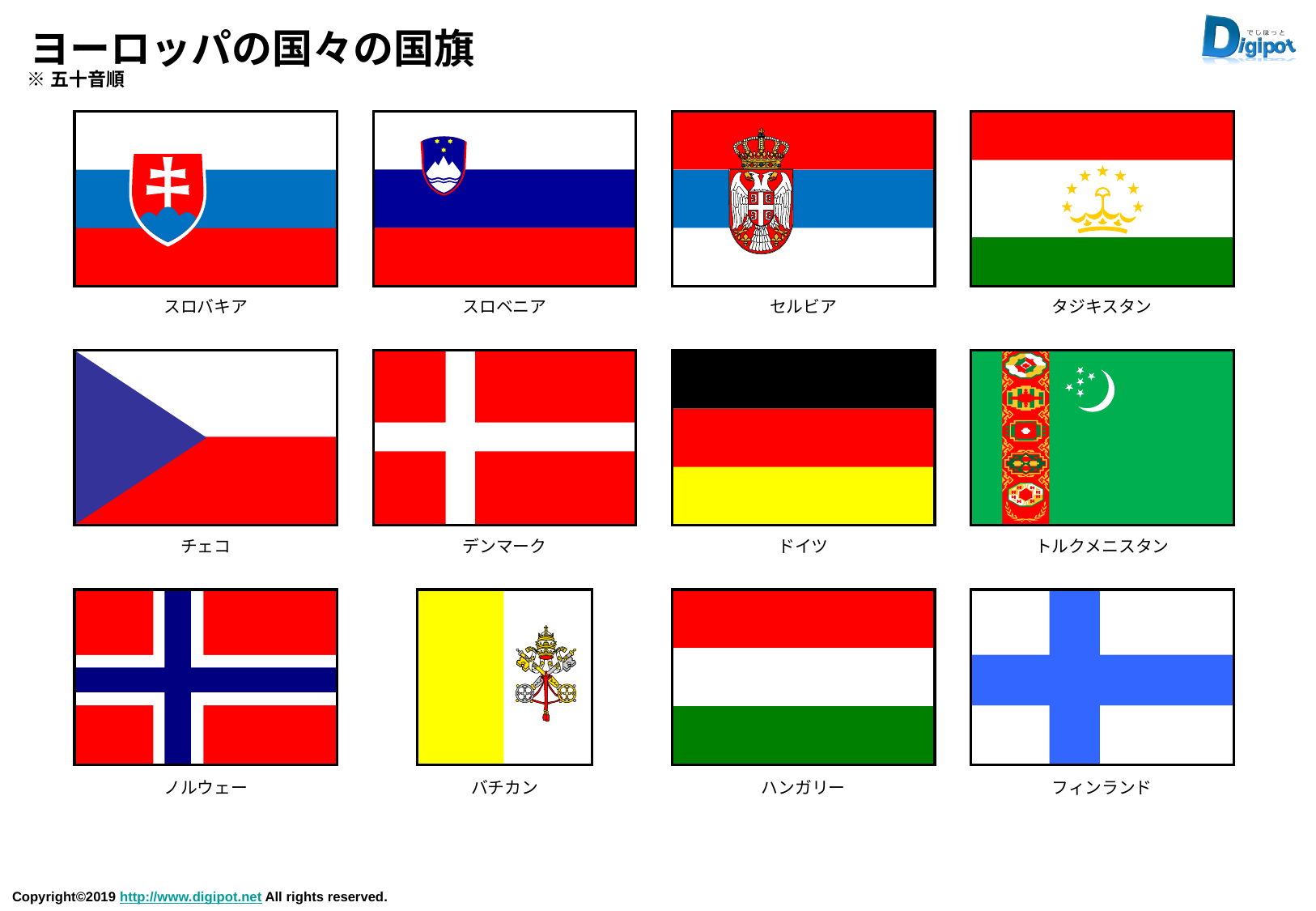

# ヨーロッパの国々の国旗
※五十音順

スロバキア
スロベニア
セルビア
タジキスタン

チェコ
デンマーク
ドイツ
トルクメニスタン

ノルウェー
バチカン
ハンガリー
フィンランド